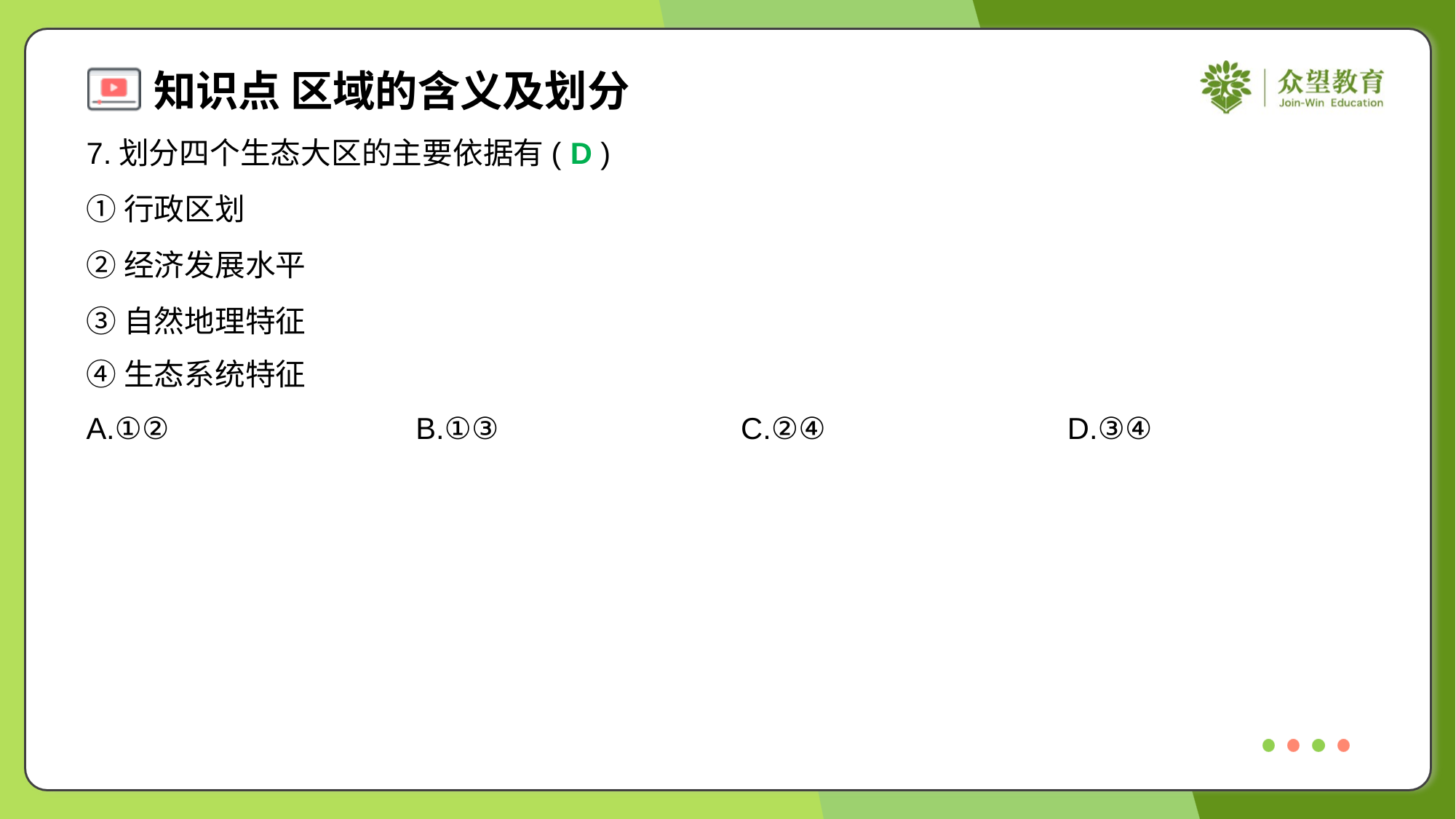

7.划分四个生态大区的主要依据有(     )
D
①行政区划
②经济发展水平
③自然地理特征
④生态系统特征
A.①②	B.①③	C.②④	D.③④